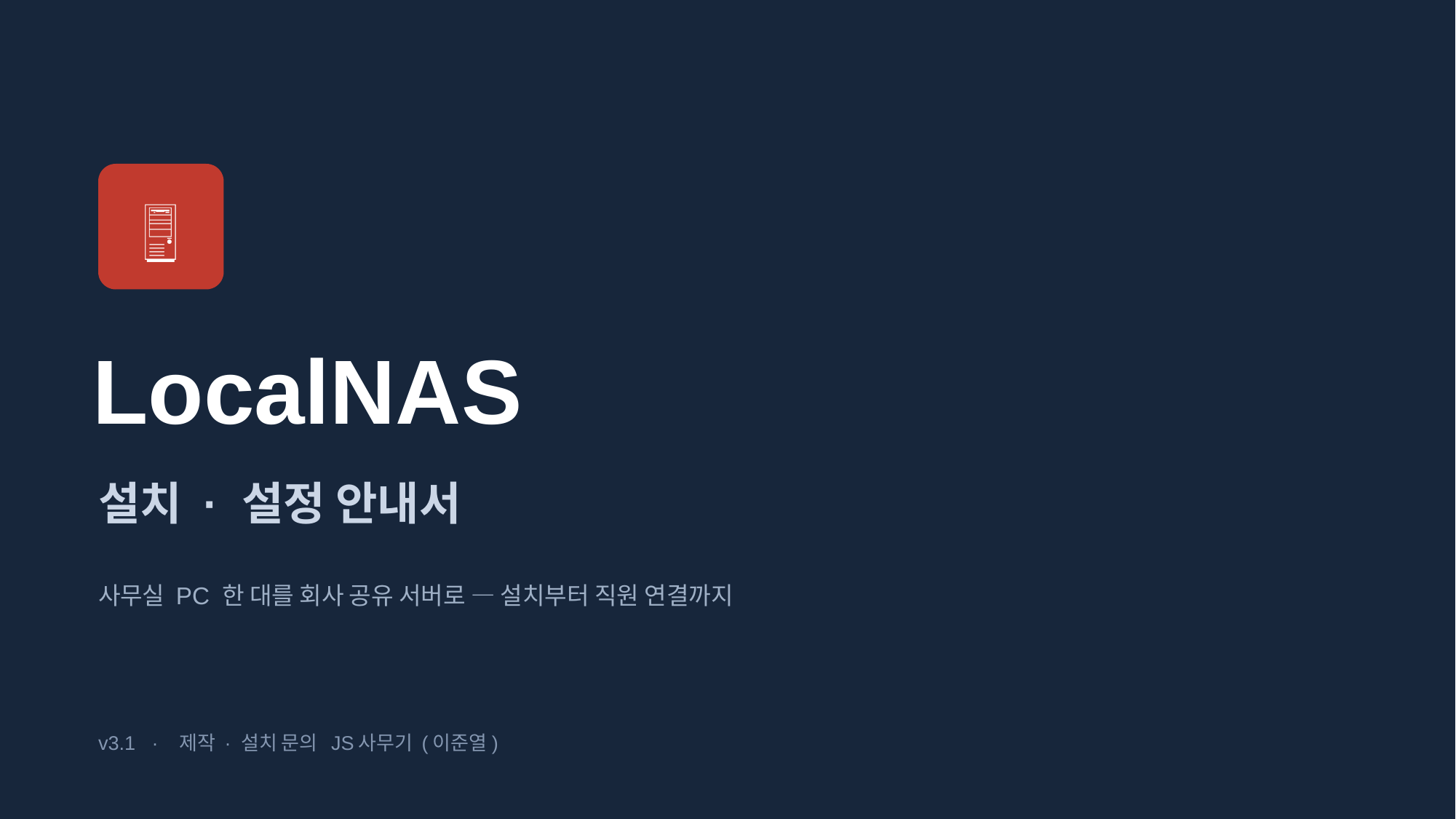

🖥
LocalNAS
설치 · 설정 안내서
사무실 PC 한 대를 회사 공유 서버로 — 설치부터 직원 연결까지
v3.1   ·   제작 · 설치 문의  JS사무기 (이준열)